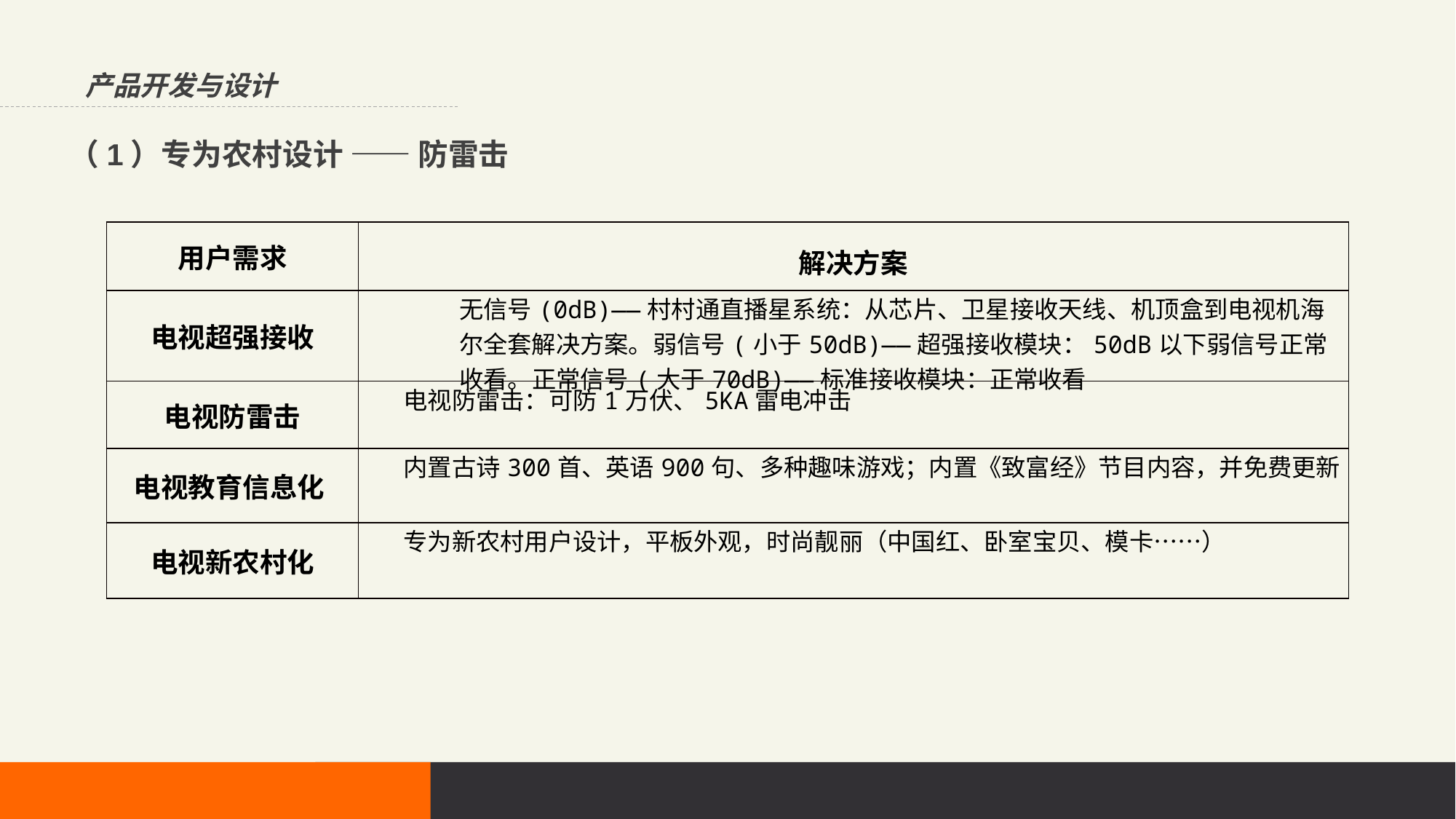

产品开发与设计
（1）专为农村设计 —— 防雷击
| 用户需求 | 解决方案 |
| --- | --- |
| 电视超强接收 | 无信号(0dB)——村村通直播星系统：从芯片、卫星接收天线、机顶盒到电视机海尔全套解决方案。弱信号(小于50dB)——超强接收模块：50dB以下弱信号正常收看。正常信号(大于70dB)——标准接收模块：正常收看 |
| 电视防雷击 | 电视防雷击：可防1万伏、5KA雷电冲击 |
| 电视教育信息化 | 内置古诗300首、英语900句、多种趣味游戏；内置《致富经》节目内容，并免费更新 |
| 电视新农村化 | 专为新农村用户设计，平板外观，时尚靓丽（中国红、卧室宝贝、模卡……） |